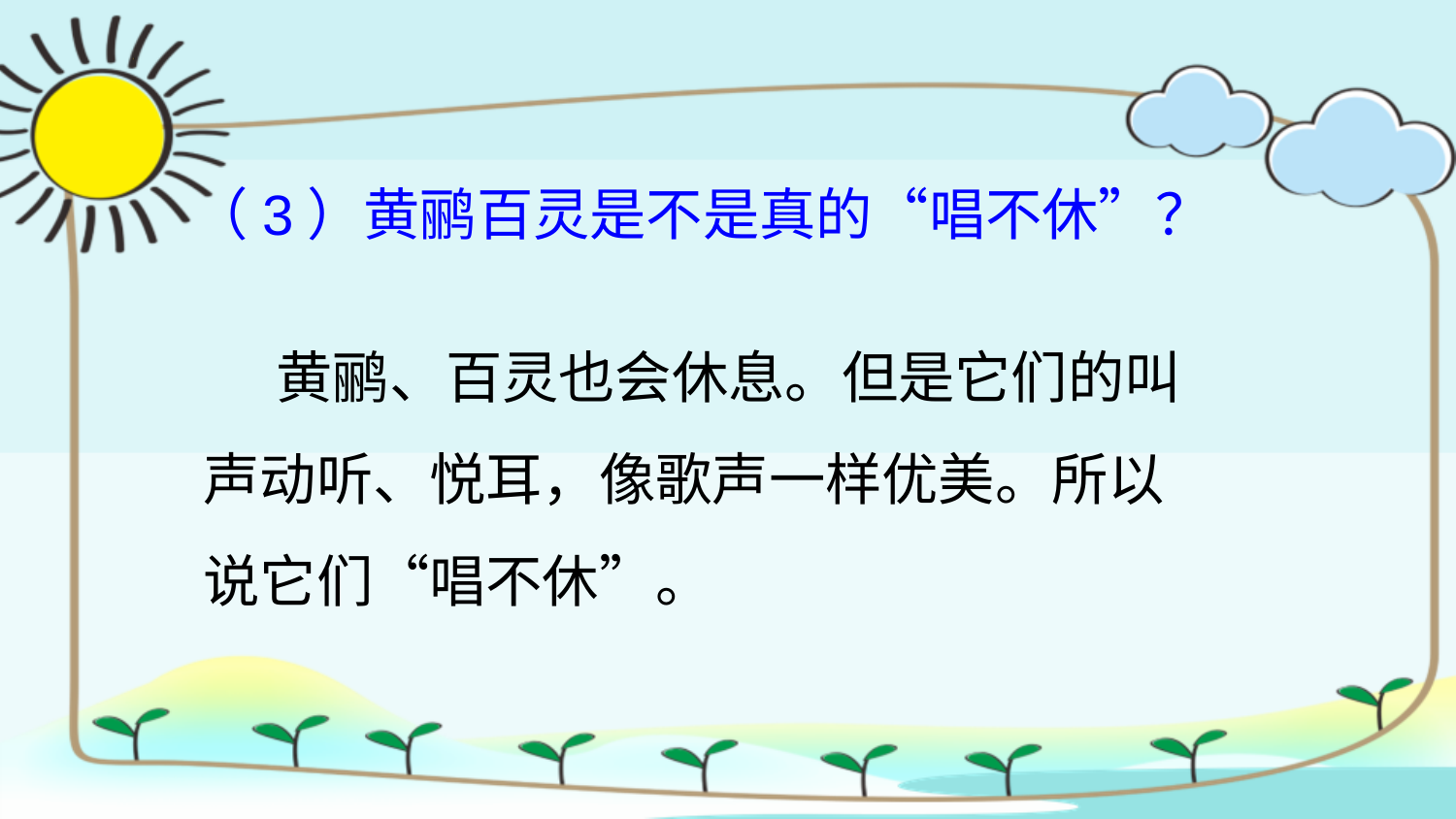

（3）黄鹂百灵是不是真的“唱不休”？
黄鹂、百灵也会休息。但是它们的叫声动听、悦耳，像歌声一样优美。所以说它们“唱不休”。